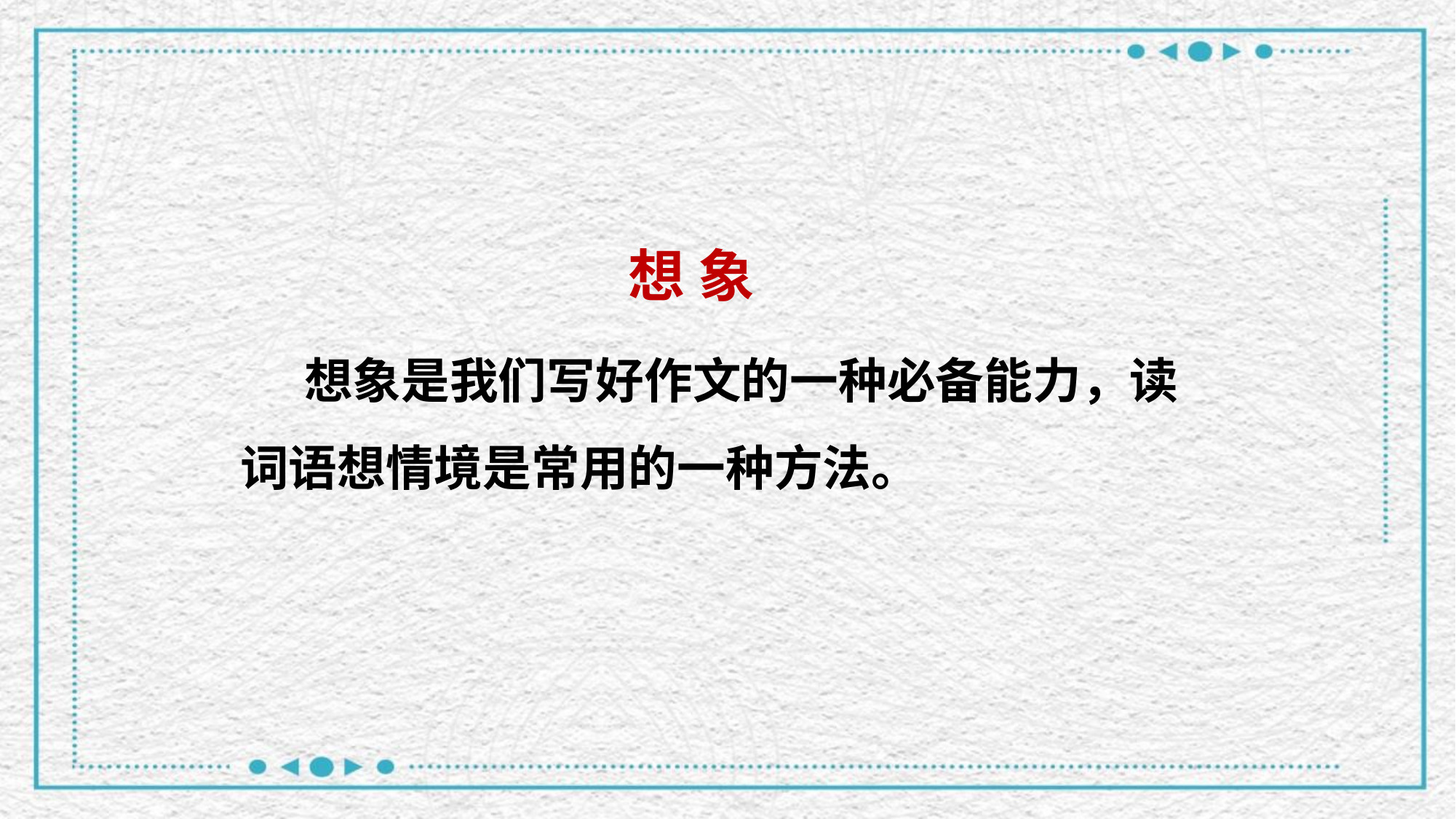

想 象
想象是我们写好作文的一种必备能力，读词语想情境是常用的一种方法。